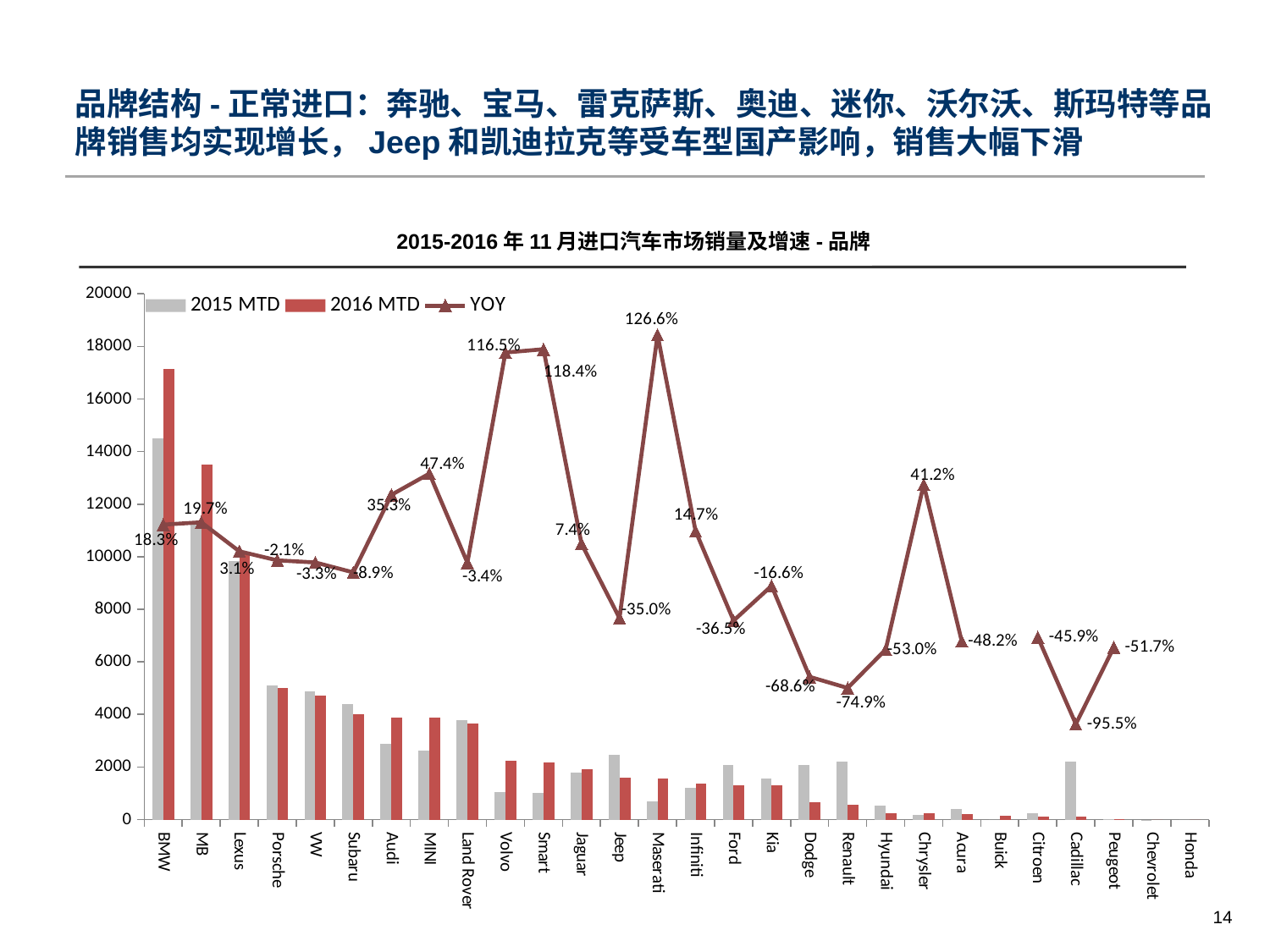

品牌结构-正常进口：奔驰、宝马、雷克萨斯、奥迪、迷你、沃尔沃、斯玛特等品牌销售均实现增长，Jeep和凯迪拉克等受车型国产影响，销售大幅下滑
2015-2016年11月进口汽车市场销量及增速-品牌

### Chart

| Category | 2015 MTD | 2016 MTD | YOY |
|---|---|---|---|
| BMW | 14500.0 | 17158.0 | 0.18331034482758632 |
| MB | 11277.0 | 13494.0 | 0.19659483905293967 |
| Lexus | 9826.0 | 10131.0 | 0.031040097699979664 |
| Porsche  | 5112.0 | 5006.0 | -0.02073552425665103 |
| VW | 4872.0 | 4713.0 | -0.03263546798029564 |
| Subaru | 4392.0 | 4000.0 | -0.08925318761384335 |
| Audi | 2877.0 | 3893.0 | 0.3531456378171707 |
| MINI | 2623.0 | 3867.0 | 0.4742661075104843 |
| Land Rover | 3788.0 | 3659.0 | -0.034054910242872216 |
| Volvo | 1036.0 | 2243.0 | 1.1650579150579161 |
| Smart | 1001.0 | 2186.0 | 1.183816183816184 |
| Jaguar | 1800.0 | 1933.0 | 0.07388888888888889 |
| Jeep | 2455.0 | 1595.0 | -0.35030549898167046 |
| Maserati | 684.0 | 1550.0 | 1.2660818713450301 |
| Infiniti | 1207.0 | 1384.0 | 0.14664457332228675 |
| Ford | 2078.0 | 1320.0 | -0.3647738209817132 |
| Kia | 1560.0 | 1301.0 | -0.16602564102564088 |
| Dodge | 2084.0 | 655.0 | -0.685700575815739 |
| Renault | 2201.0 | 552.0 | -0.7492049068605185 |
| Hyundai | 538.0 | 253.0 | -0.5297397769516728 |
| Chrysler | 170.0 | 240.0 | 0.4117647058823535 |
| Acura | 413.0 | 214.0 | -0.4818401937046012 |
| Buick | 0.0 | 134.0 | None |
| Citroen | 231.0 | 125.0 | -0.4588744588744594 |
| Cadillac | 2202.0 | 99.0 | -0.9550408719346049 |
| Peugeot | 29.0 | 14.0 | -0.5172413793103445 |
| Chevrolet | 1.0 | 0.0 | None |
| Honda | 0.0 | 0.0 | None |